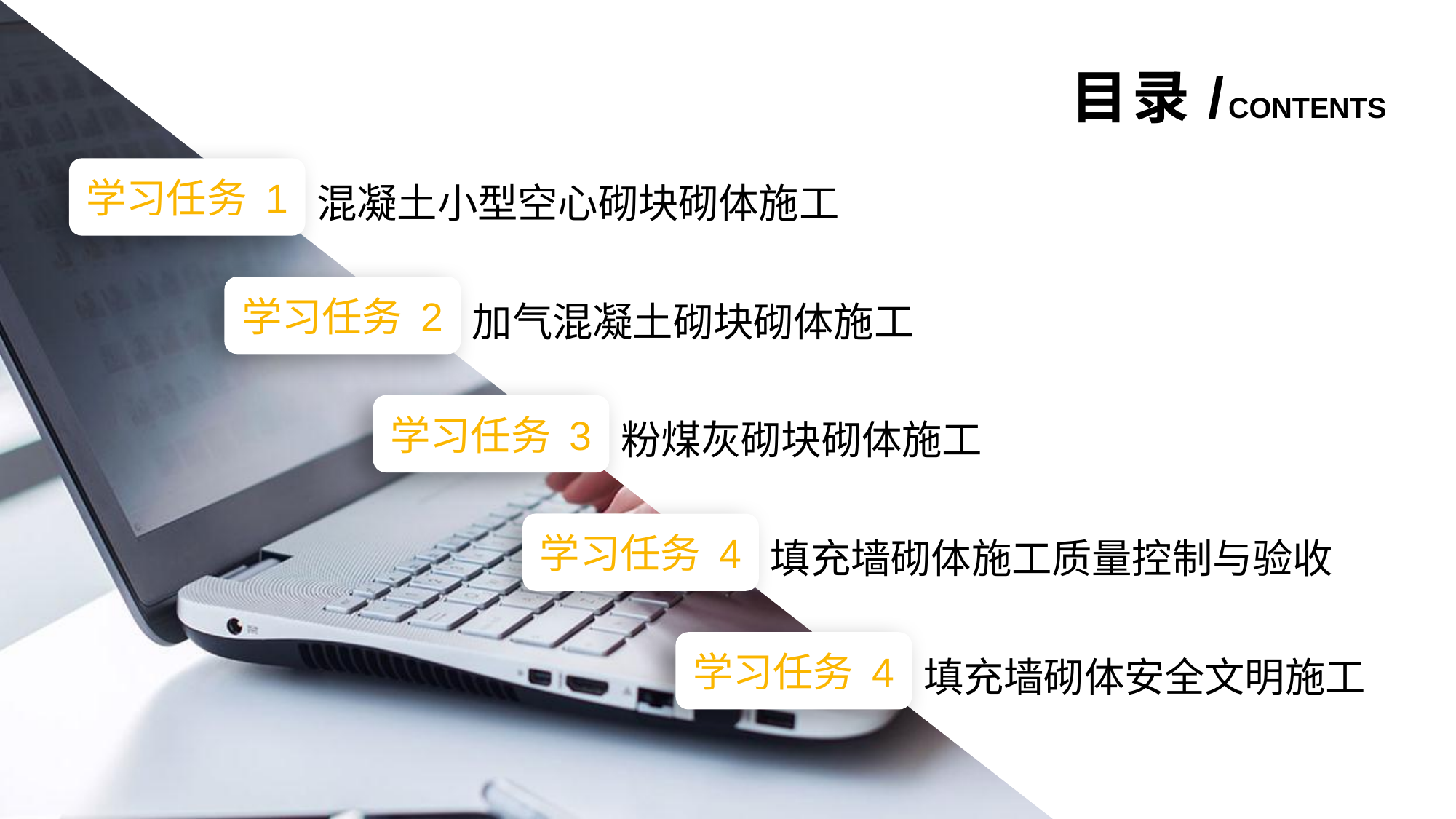

目录/contents
学习任务 1
混凝土小型空心砌块砌体施工
学习任务 2
加气混凝土砌块砌体施工
学习任务 3
粉煤灰砌块砌体施工
学习任务 4
填充墙砌体施工质量控制与验收
学习任务 4
填充墙砌体安全文明施工